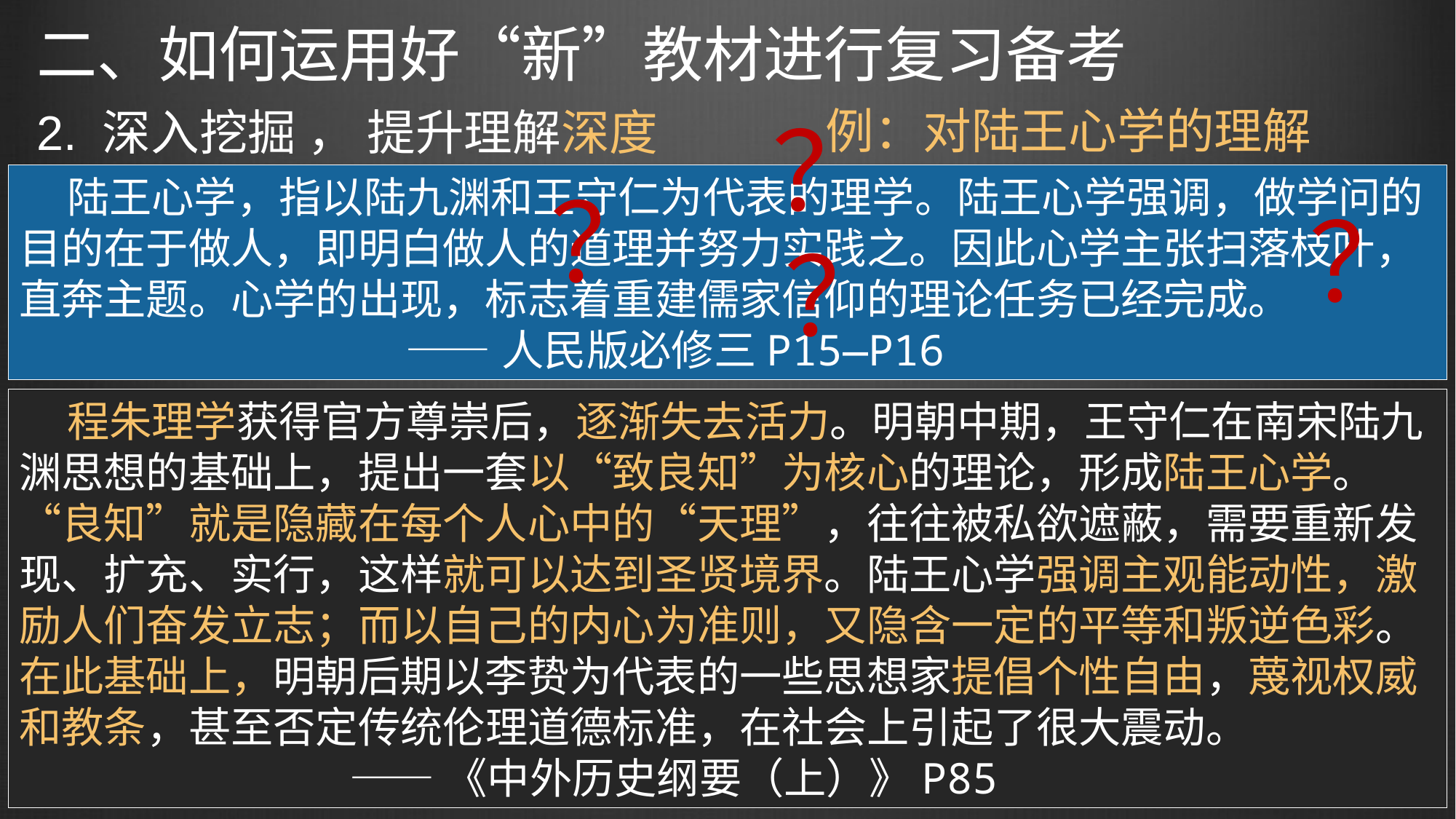

二、如何运用好“新”教材进行复习备考
例：对陆王心学的理解
？
2. 深入挖掘 ， 提升理解深度
    陆王心学，指以陆九渊和王守仁为代表的理学。陆王心学强调，做学问的目的在于做人，即明白做人的道理并努力实践之。因此心学主张扫落枝叶，直奔主题。心学的出现，标志着重建儒家信仰的理论任务已经完成。
                                         ——人民版必修三P15—P16
？
？
？
    程朱理学获得官方尊崇后，逐渐失去活力。明朝中期，王守仁在南宋陆九渊思想的基础上，提出一套以“致良知”为核心的理论，形成陆王心学。“良知”就是隐藏在每个人心中的“天理”，往往被私欲遮蔽，需要重新发现、扩充、实行，这样就可以达到圣贤境界。陆王心学强调主观能动性，激励人们奋发立志；而以自己的内心为准则，又隐含一定的平等和叛逆色彩。在此基础上，明朝后期以李贽为代表的一些思想家提倡个性自由，蔑视权威和教条，甚至否定传统伦理道德标准，在社会上引起了很大震动。
                                   ——《中外历史纲要（上）》P85